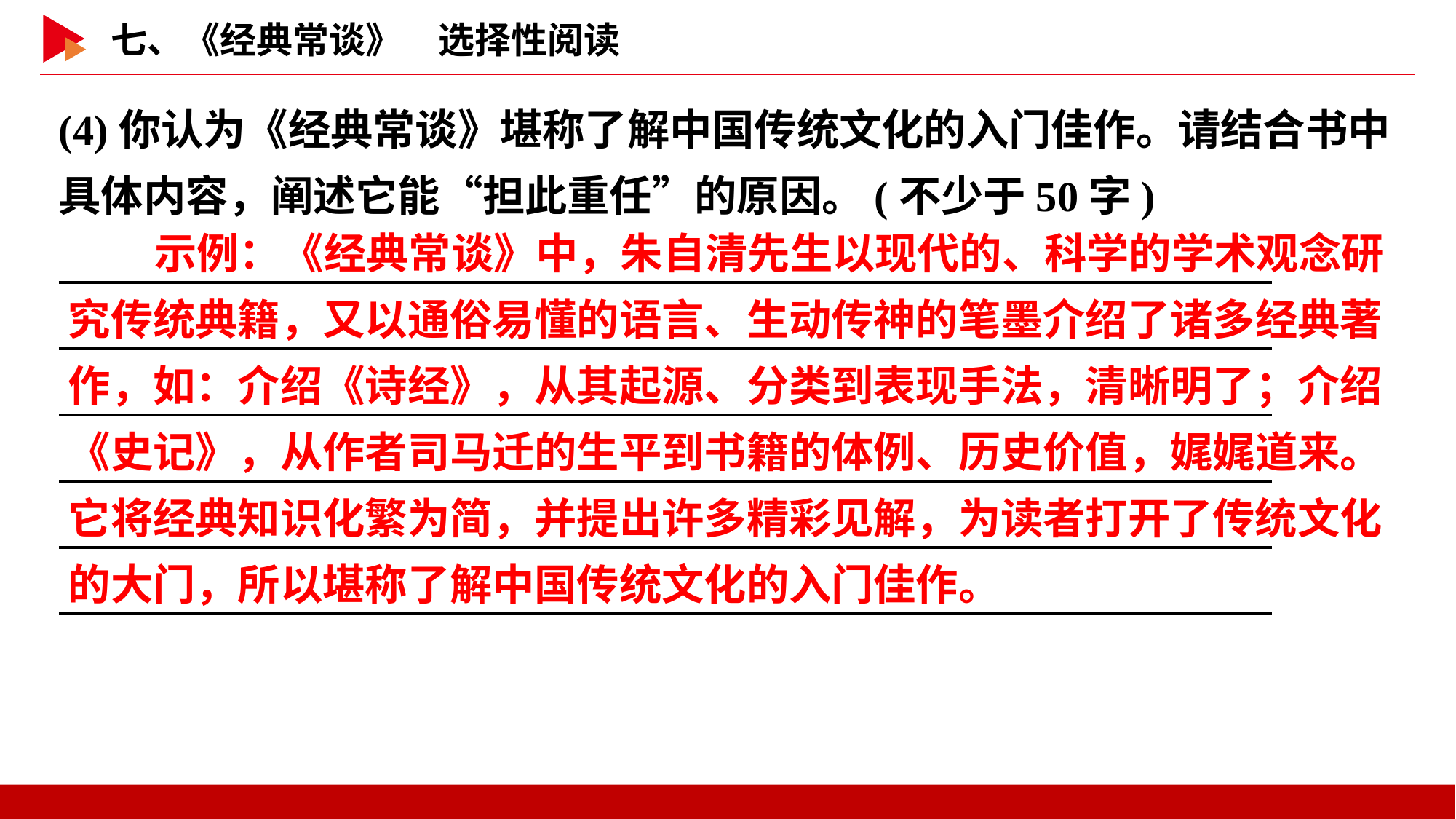

(4)你认为《经典常谈》堪称了解中国传统文化的入门佳作。请结合书中具体内容，阐述它能“担此重任”的原因。(不少于50字)

示例：《经典常谈》中，朱自清先生以现代的、科学的学术观念研究传统典籍，又以通俗易懂的语言、生动传神的笔墨介绍了诸多经典著作，如：介绍《诗经》，从其起源、分类到表现手法，清晰明了；介绍《史记》，从作者司马迁的生平到书籍的体例、历史价值，娓娓道来。它将经典知识化繁为简，并提出许多精彩见解，为读者打开了传统文化的大门，所以堪称了解中国传统文化的入门佳作。